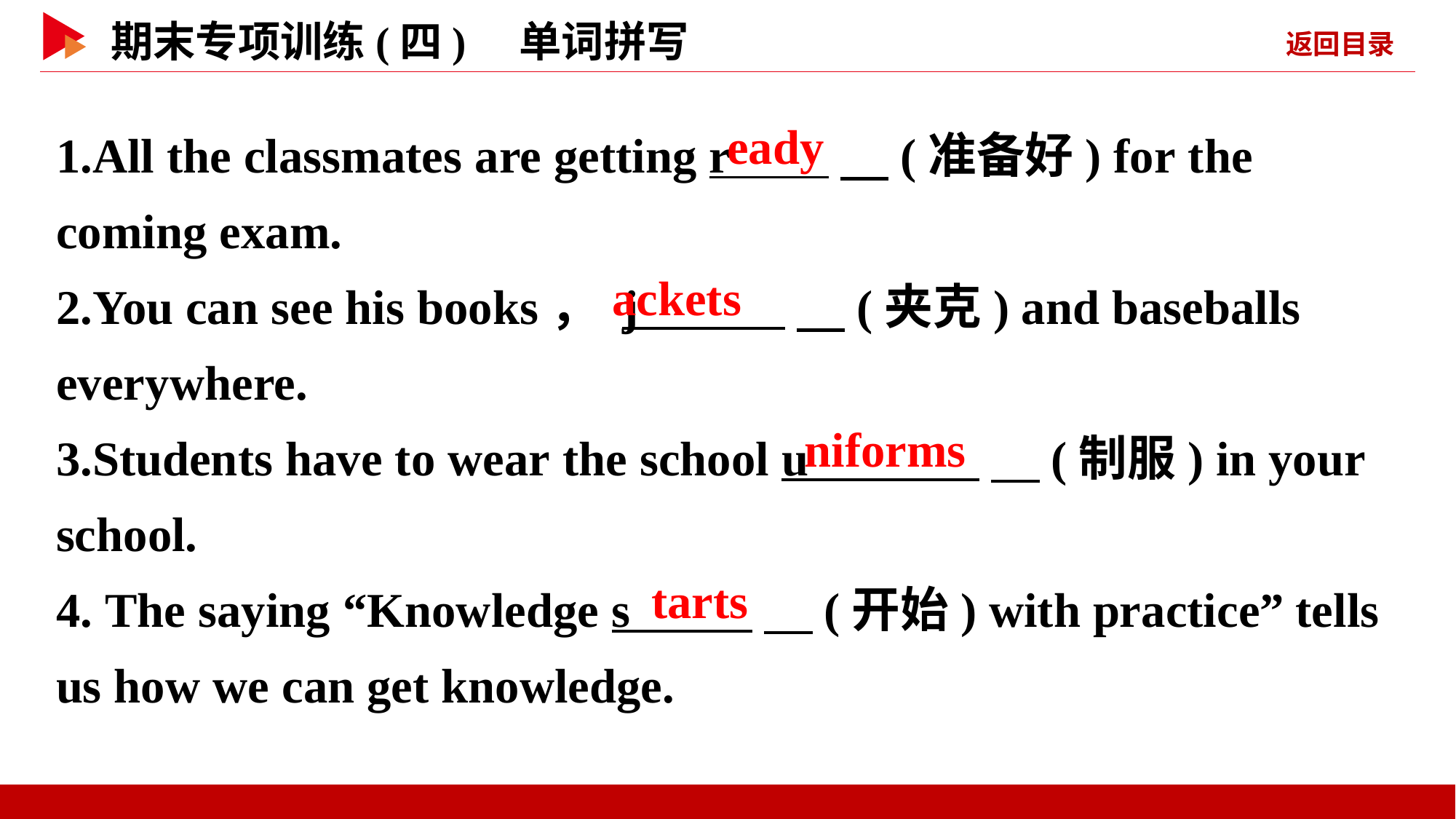

1.All the classmates are getting r        　(准备好) for the coming exam.
2.You can see his books， j            　(夹克) and baseballs everywhere.
3.Students have to wear the school u              　(制服) in your school.
4. The saying “Knowledge s          　(开始) with practice” tells us how we can get knowledge.
eady
ackets
niforms
tarts